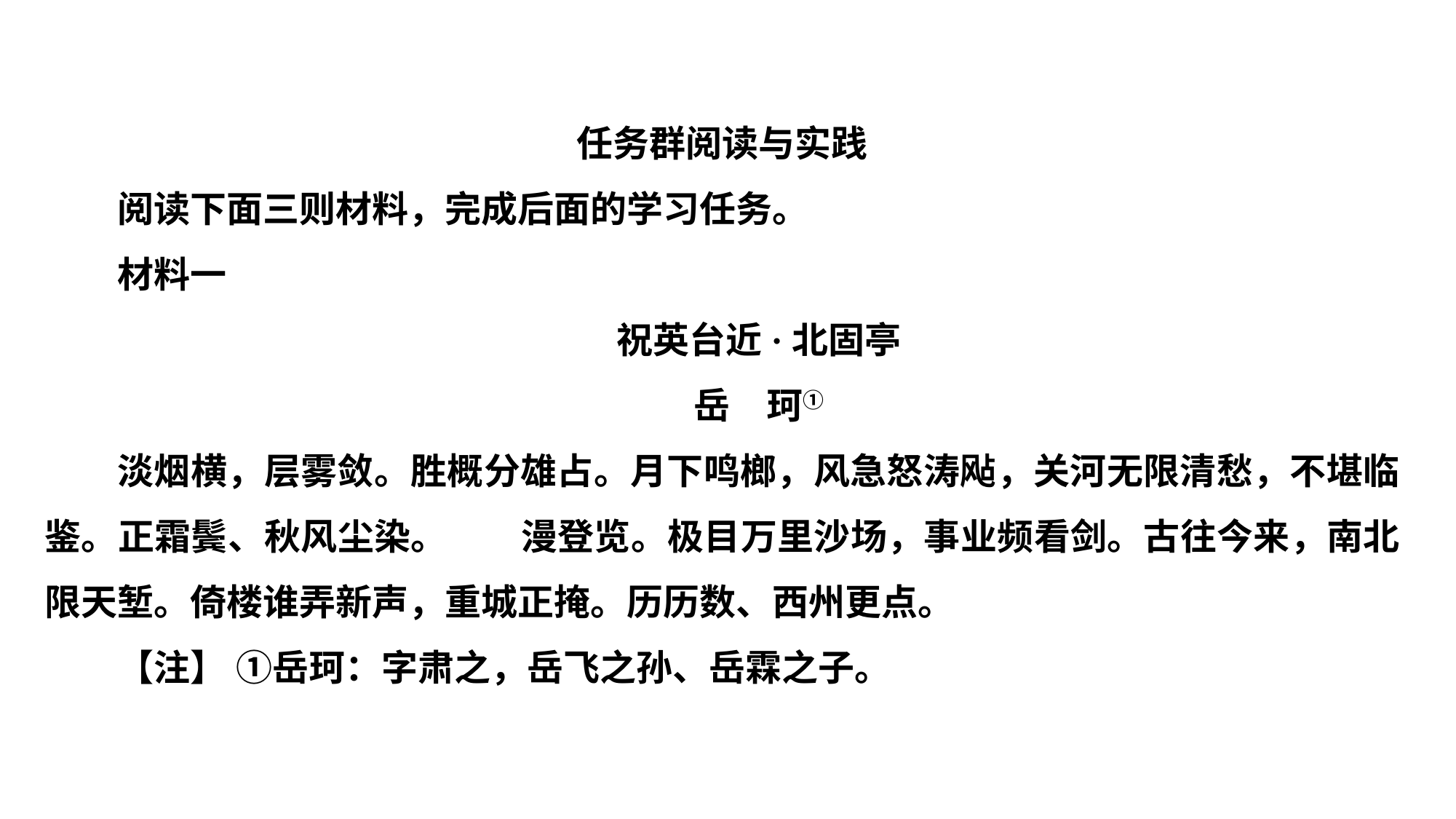

任务群阅读与实践
阅读下面三则材料，完成后面的学习任务。
材料一
祝英台近·北固亭
岳　珂①
淡烟横，层雾敛。胜概分雄占。月下鸣榔，风急怒涛飐，关河无限清愁，不堪临鉴。正霜鬓、秋风尘染。　　漫登览。极目万里沙场，事业频看剑。古往今来，南北限天堑。倚楼谁弄新声，重城正掩。历历数、西州更点。
【注】 ①岳珂：字肃之，岳飞之孙、岳霖之子。